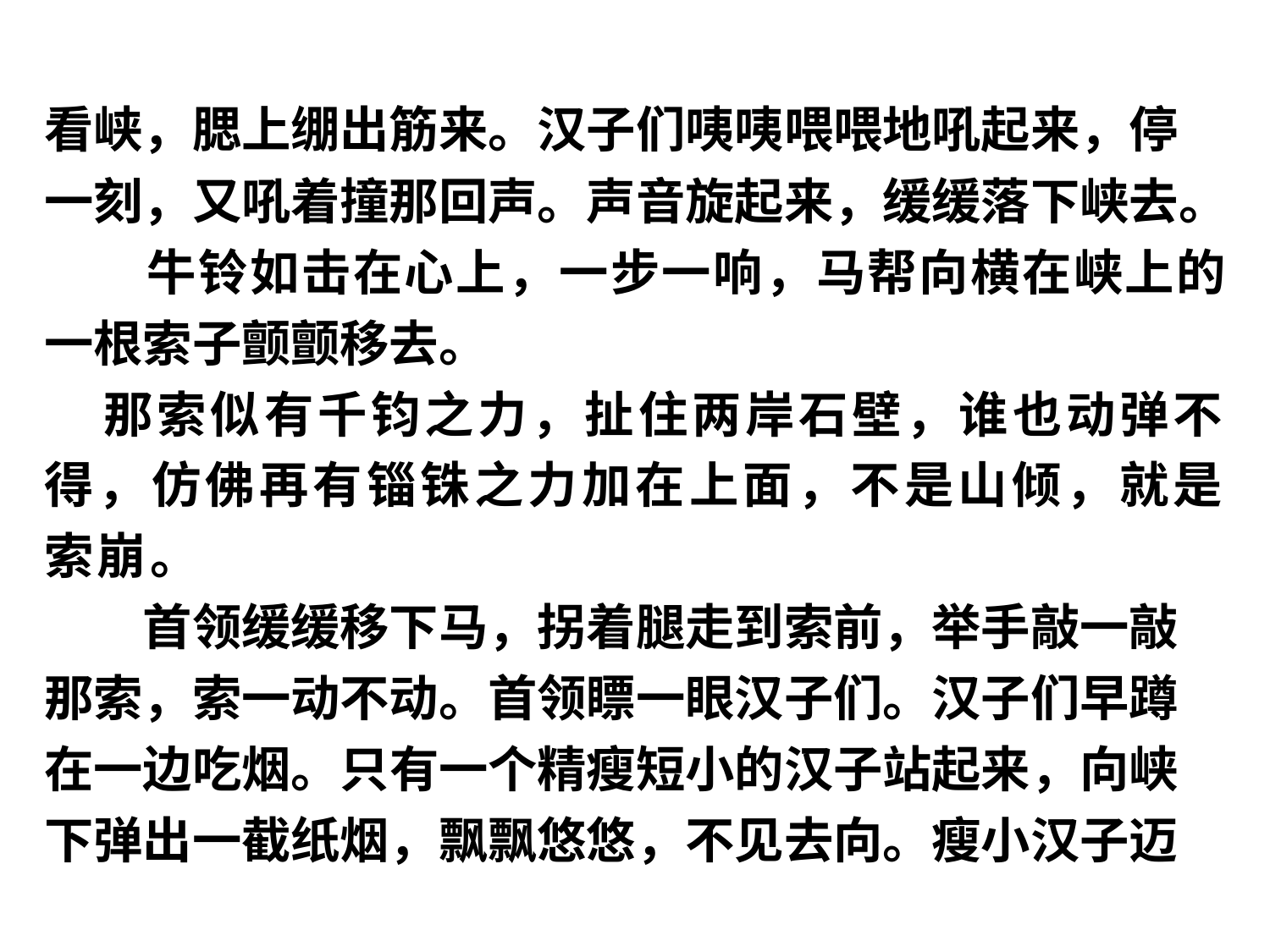

看峡，腮上绷出筋来。汉子们咦咦喂喂地吼起来，停一刻，又吼着撞那回声。声音旋起来，缓缓落下峡去。
　　牛铃如击在心上，一步一响，马帮向横在峡上的一根索子颤颤移去。
    那索似有千钧之力，扯住两岸石壁，谁也动弹不得，仿佛再有锱铢之力加在上面，不是山倾，就是索崩。
　　首领缓缓移下马，拐着腿走到索前，举手敲一敲那索，索一动不动。首领瞟一眼汉子们。汉子们早蹲在一边吃烟。只有一个精瘦短小的汉子站起来，向峡下弹出一截纸烟，飘飘悠悠，不见去向。瘦小汉子迈